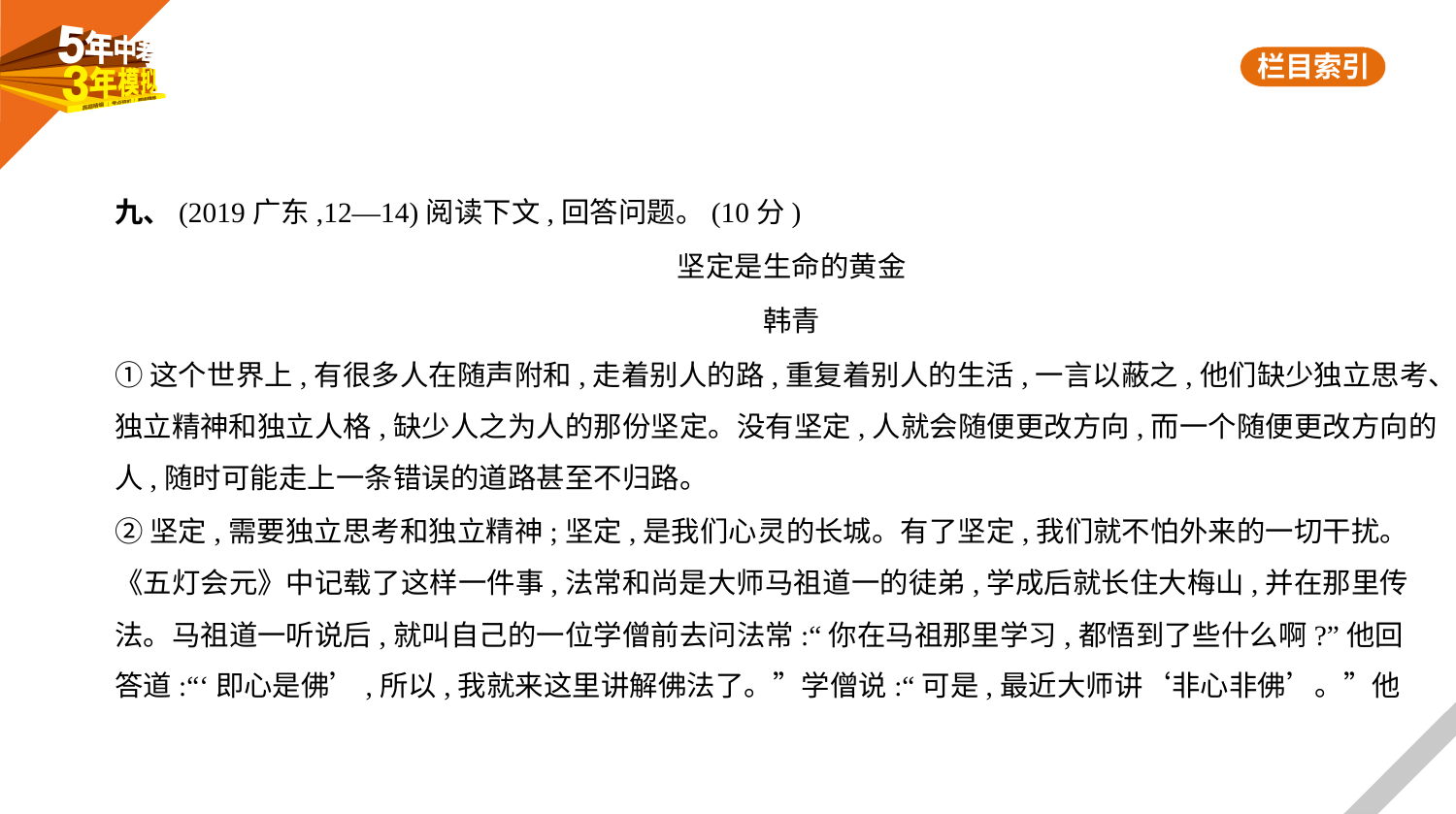

九、(2019广东,12—14)阅读下文,回答问题。(10分)
坚定是生命的黄金
韩青
①这个世界上,有很多人在随声附和,走着别人的路,重复着别人的生活,一言以蔽之,他们缺少独立思考、
独立精神和独立人格,缺少人之为人的那份坚定。没有坚定,人就会随便更改方向,而一个随便更改方向的
人,随时可能走上一条错误的道路甚至不归路。
②坚定,需要独立思考和独立精神;坚定,是我们心灵的长城。有了坚定,我们就不怕外来的一切干扰。
《五灯会元》中记载了这样一件事,法常和尚是大师马祖道一的徒弟,学成后就长住大梅山,并在那里传
法。马祖道一听说后,就叫自己的一位学僧前去问法常:“你在马祖那里学习,都悟到了些什么啊?”他回
答道:“‘即心是佛’,所以,我就来这里讲解佛法了。”学僧说:“可是,最近大师讲‘非心非佛’。”他